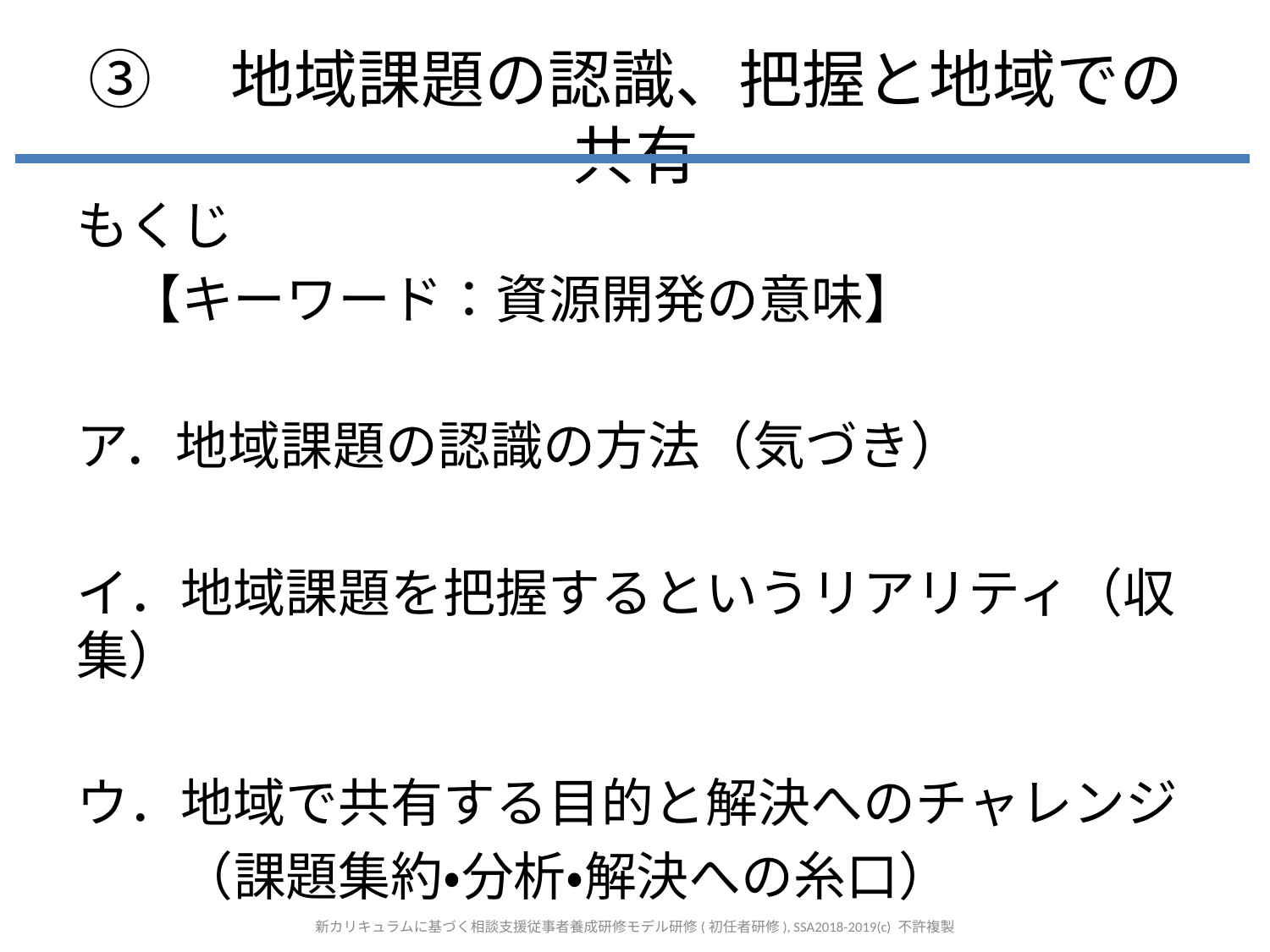

# ③　地域課題の認識、把握と地域での共有
もくじ
　【キーワード：資源開発の意味】

ア．地域課題の認識の方法（気づき）

イ．地域課題を把握するというリアリティ（収集）

ウ．地域で共有する目的と解決へのチャレンジ
　　（課題集約・分析・解決への糸口）

新カリキュラムに基づく相談支援従事者養成研修モデル研修(初任者研修), SSA2018-2019(c) 不許複製